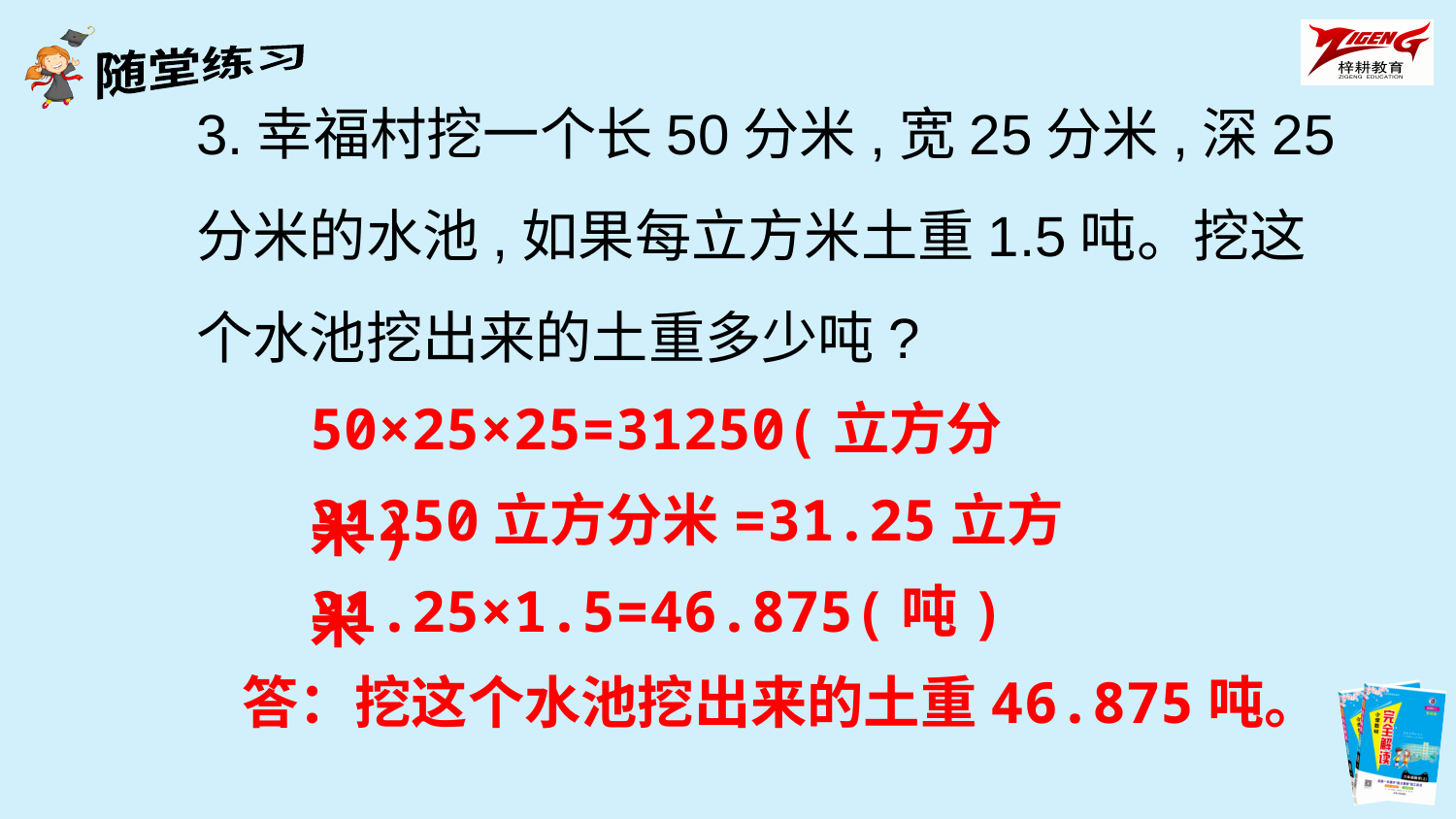

3.幸福村挖一个长50分米,宽25分米,深25分米的水池,如果每立方米土重1.5吨。挖这个水池挖出来的土重多少吨?
50×25×25=31250(立方分米)
31250立方分米=31.25立方米
31.25×1.5=46.875(吨)
答：挖这个水池挖出来的土重46.875吨。